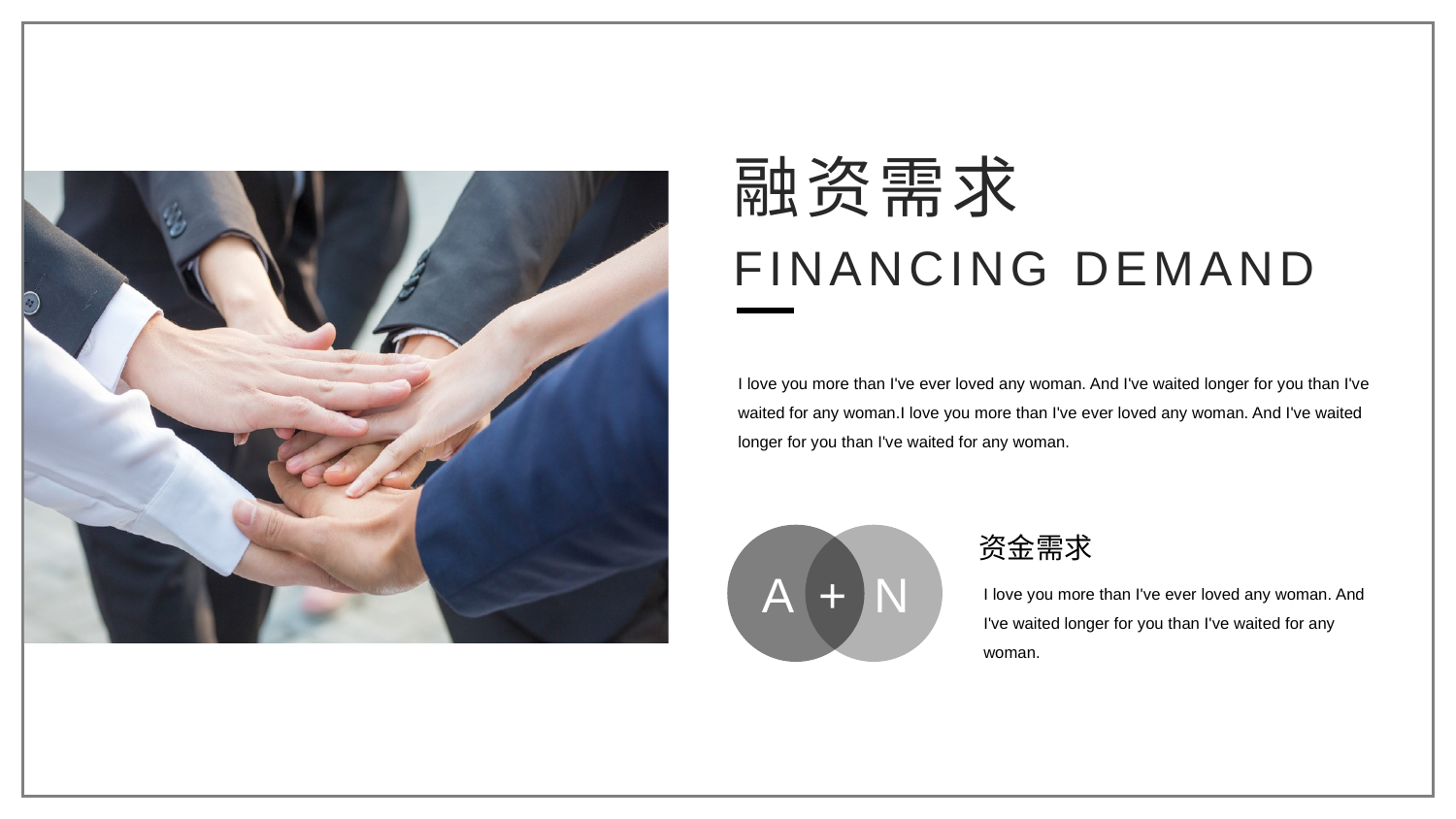

融资需求
FINANCING DEMAND

I love you more than I've ever loved any woman. And I've waited longer for you than I've waited for any woman.I love you more than I've ever loved any woman. And I've waited longer for you than I've waited for any woman.

资金需求
A  +  N
I love you more than I've ever loved any woman. And I've waited longer for you than I've waited for any woman.